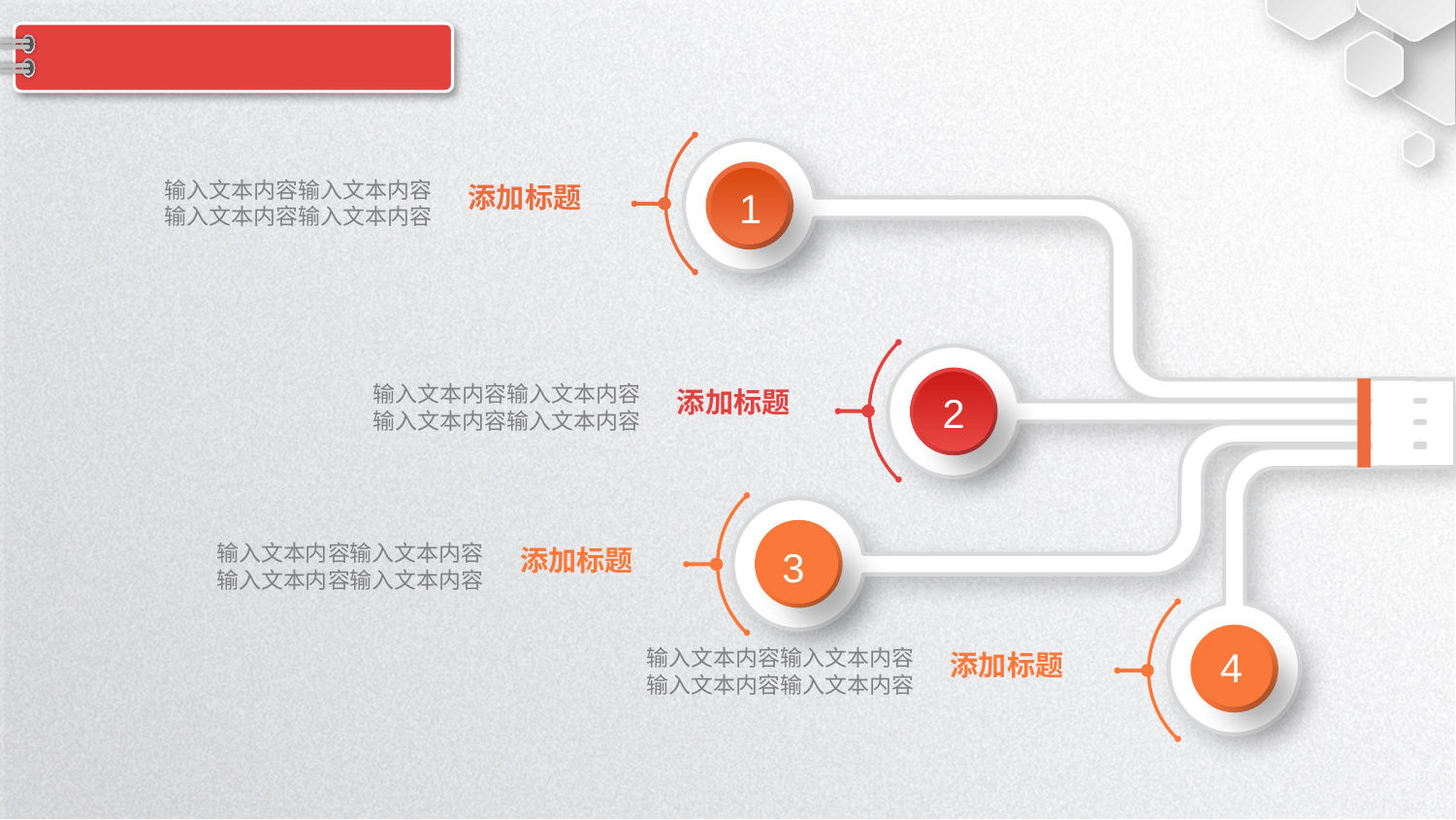

#

1
输入文本内容输入文本内容
输入文本内容输入文本内容
添加标题

2
输入文本内容输入文本内容
输入文本内容输入文本内容
添加标题

3
输入文本内容输入文本内容
输入文本内容输入文本内容
添加标题

4
输入文本内容输入文本内容
输入文本内容输入文本内容
添加标题